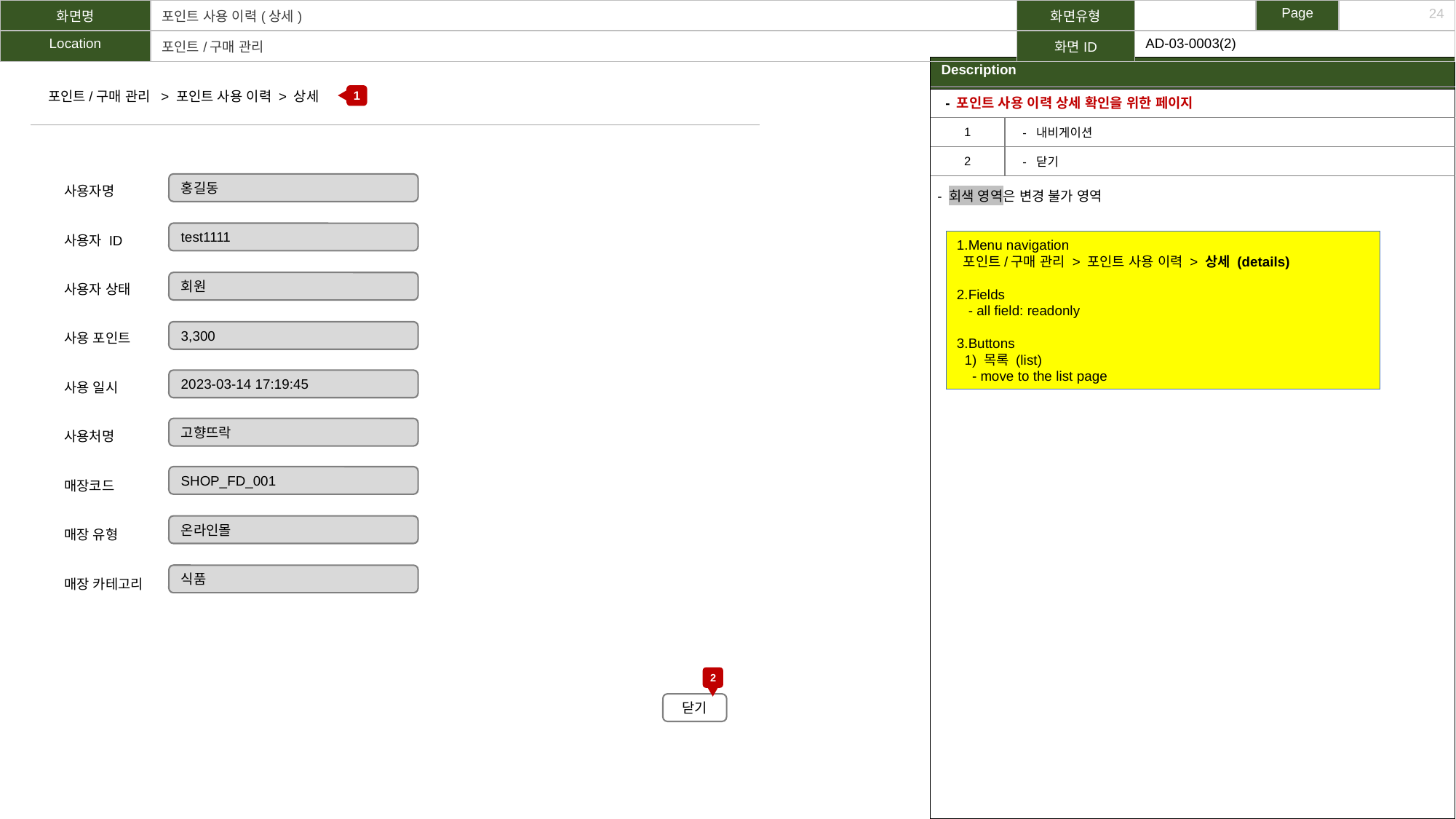

| 화면명 | 포인트 사용 이력(상세) | 화면유형 |  | Page |  |
| --- | --- | --- | --- | --- | --- |
| Location | 포인트/구매 관리 | 화면ID | AD-03-0003(2) |  |  |
24
| Description |
| --- |
|  |
1

포인트/구매 관리  > 포인트 사용 이력 > 상세
| - 포인트 사용 이력 상세 확인을 위한 페이지 |  |
| --- | --- |
| 1 | - 내비게이션 |
| 2 | - 닫기 |
사용자명

사용자 ID

사용자 상태

사용 포인트

사용 일시

사용처명

매장코드

매장 유형

매장 카테고리
홍길동
- 회색 영역은 변경 불가 영역
test1111
1.Menu navigation
 포인트/구매 관리 > 포인트 사용 이력 > 상세 (details)

2.Fields
   - all field: readonly

3.Buttons
  1) 목록 (list)
    - move to the list page
회원
3,300
2023-03-14 17:19:45
고향뜨락
SHOP_FD_001
온라인몰
식품
2

닫기